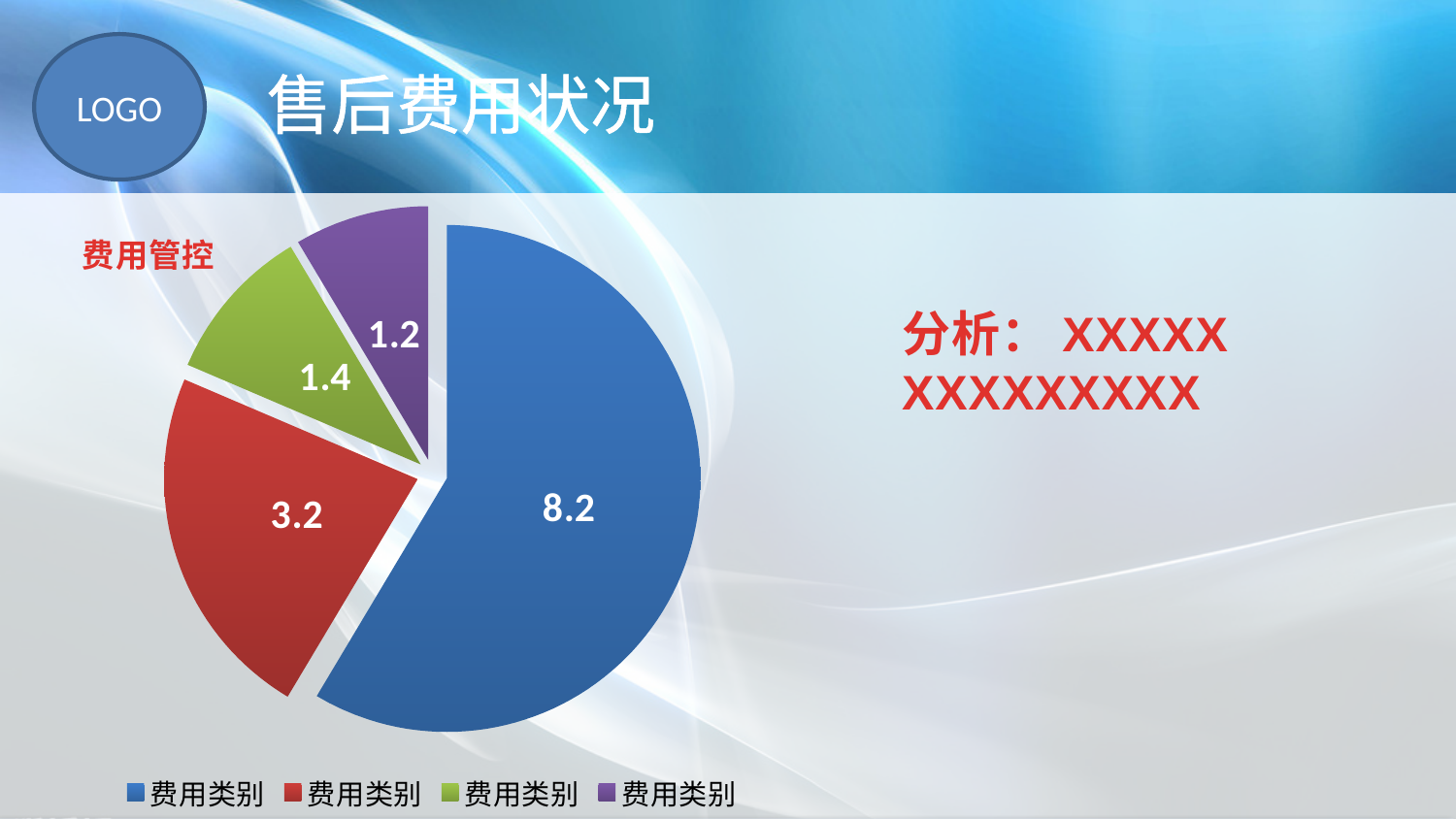

售后费用状况

### Chart

| Category | 费用管控 |
|---|---|
| 费用类别 | 8.200000000000001 |
| 费用类别 | 3.2 |
| 费用类别 | 1.4 |
| 费用类别 | 1.2 |
费用管控
分析：XXXXX
XXXXXXXXX